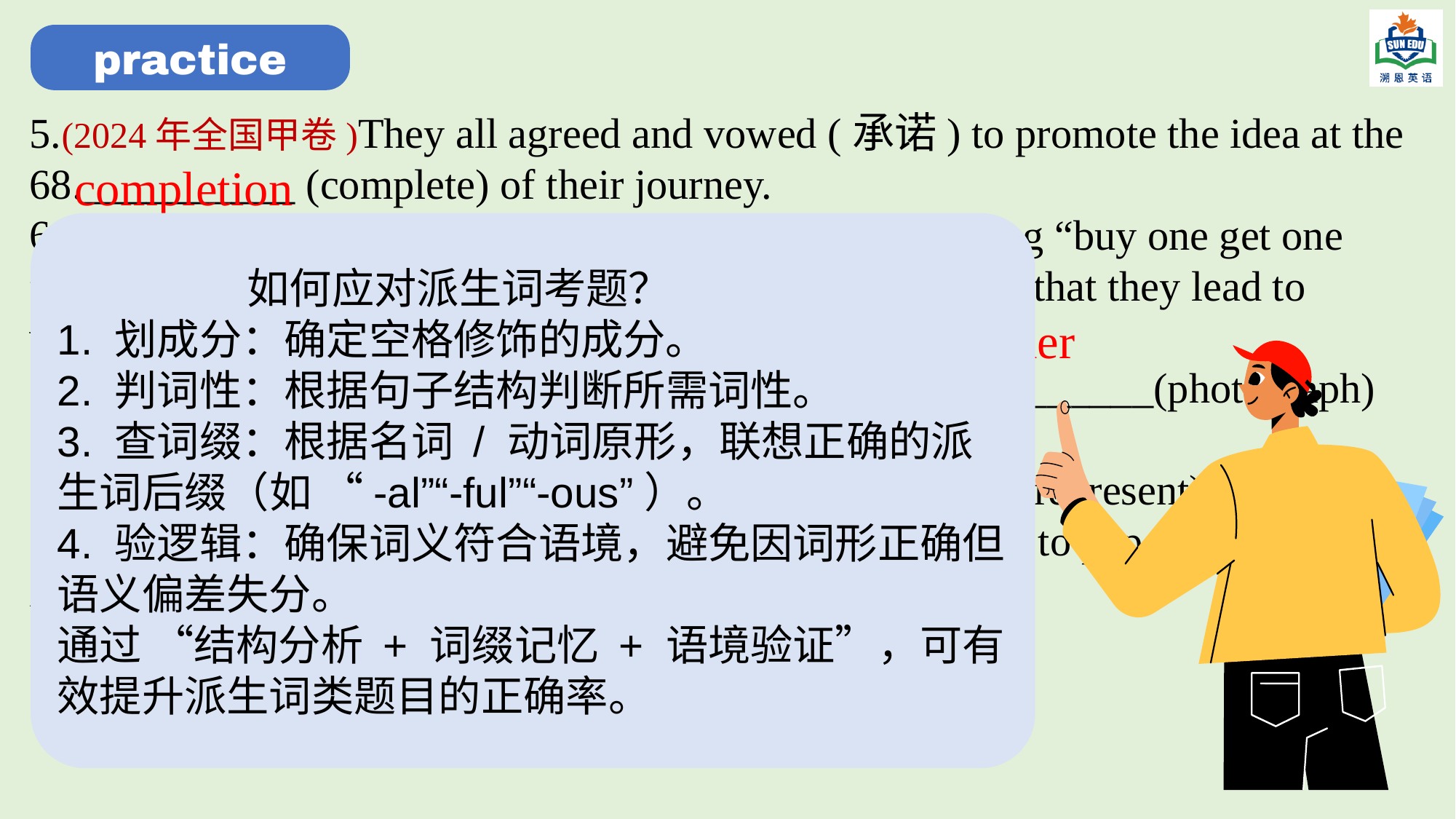

practice
5.(2024年全国甲卷)They all agreed and vowed (承诺) to promote the idea at the 68.__________ (complete) of their journey.
6. (2024年1月浙江)Many supermarkets are no longer doing “buy one get one free” promotions because of the 60.__________ (criticize) that they lead to waste.
7. (2022年6月浙江卷 )John Olson, a former 58._______________(photograph) and his team turn paintings into fully textured 3D models.
8. (2021年新高考全国卷II )A company 64._____________ (represent) wrote back and told me the airline was switching over 65. from plastic to paper cups on all of its 1, 200 daily flights.

completion
                   如何应对派生词考题？
1. 划成分：确定空格修饰的成分。
2. 判词性：根据句子结构判断所需词性。
3. 查词缀：根据名词 / 动词原形，联想正确的派生词后缀（如 “-al”“-ful”“-ous”）。
4. 验逻辑：确保词义符合语境，避免因词形正确但语义偏差失分。
通过 “结构分析 + 词缀记忆 + 语境验证”，可有效提升派生词类题目的正确率。

criticism
photographer
representative